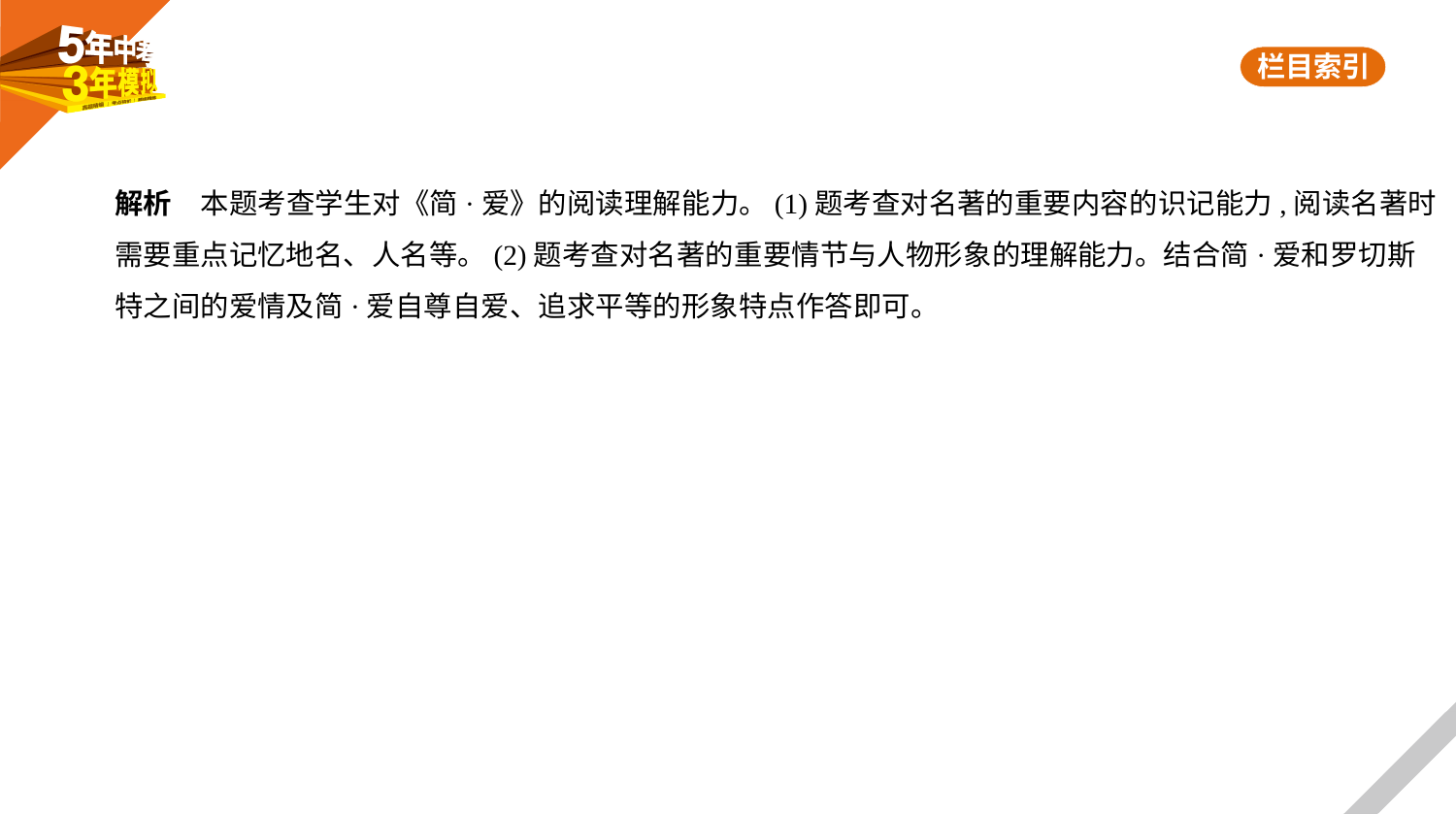

解析　本题考查学生对《简·爱》的阅读理解能力。(1)题考查对名著的重要内容的识记能力,阅读名著时
需要重点记忆地名、人名等。(2)题考查对名著的重要情节与人物形象的理解能力。结合简·爱和罗切斯
特之间的爱情及简·爱自尊自爱、追求平等的形象特点作答即可。